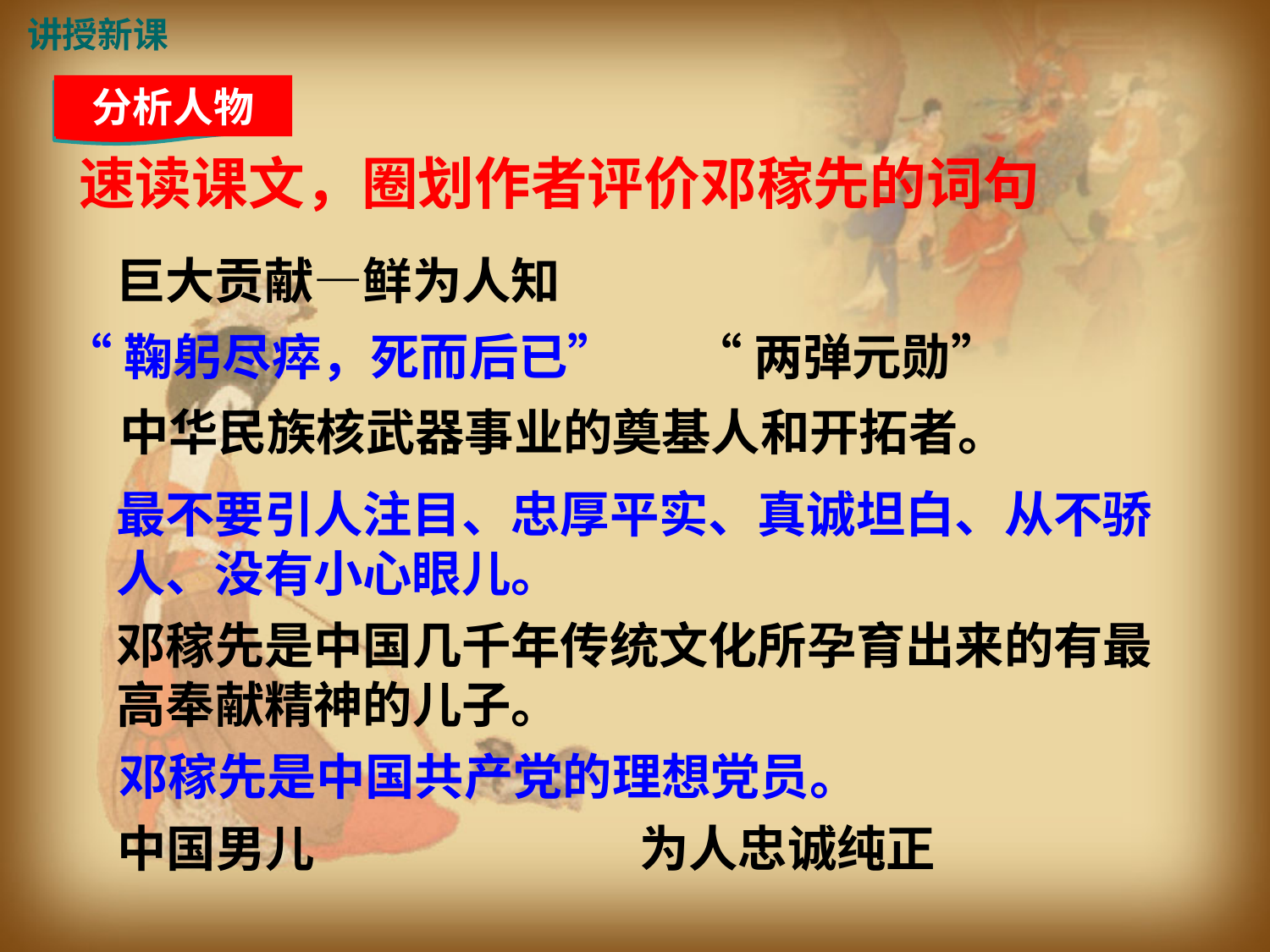

讲授新课
分析人物

速读课文，圈划作者评价邓稼先的词句
巨大贡献—鲜为人知
“鞠躬尽瘁，死而后已”
“两弹元勋”
中华民族核武器事业的奠基人和开拓者。
最不要引人注目、忠厚平实、真诚坦白、从不骄人、没有小心眼儿。
邓稼先是中国几千年传统文化所孕育出来的有最高奉献精神的儿子。
邓稼先是中国共产党的理想党员。
中国男儿
为人忠诚纯正